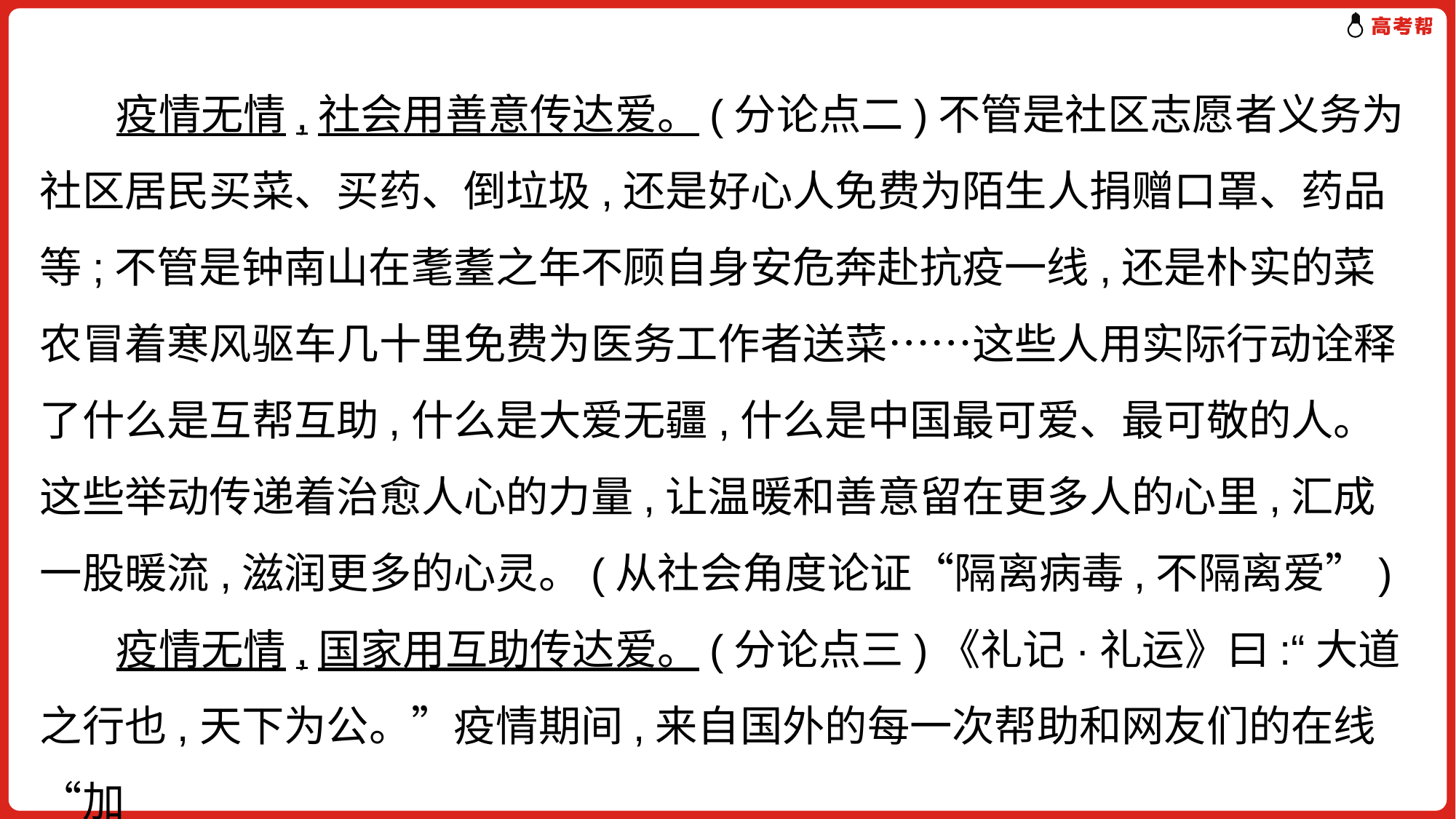

疫情无情,社会用善意传达爱。(分论点二)不管是社区志愿者义务为社区居民买菜、买药、倒垃圾,还是好心人免费为陌生人捐赠口罩、药品等;不管是钟南山在耄耋之年不顾自身安危奔赴抗疫一线,还是朴实的菜农冒着寒风驱车几十里免费为医务工作者送菜……这些人用实际行动诠释了什么是互帮互助,什么是大爱无疆,什么是中国最可爱、最可敬的人。这些举动传递着治愈人心的力量,让温暖和善意留在更多人的心里,汇成一股暖流,滋润更多的心灵。(从社会角度论证“隔离病毒,不隔离爱”)
       疫情无情,国家用互助传达爱。(分论点三)《礼记·礼运》曰:“大道之行也,天下为公。”疫情期间,来自国外的每一次帮助和网友们的在线“加